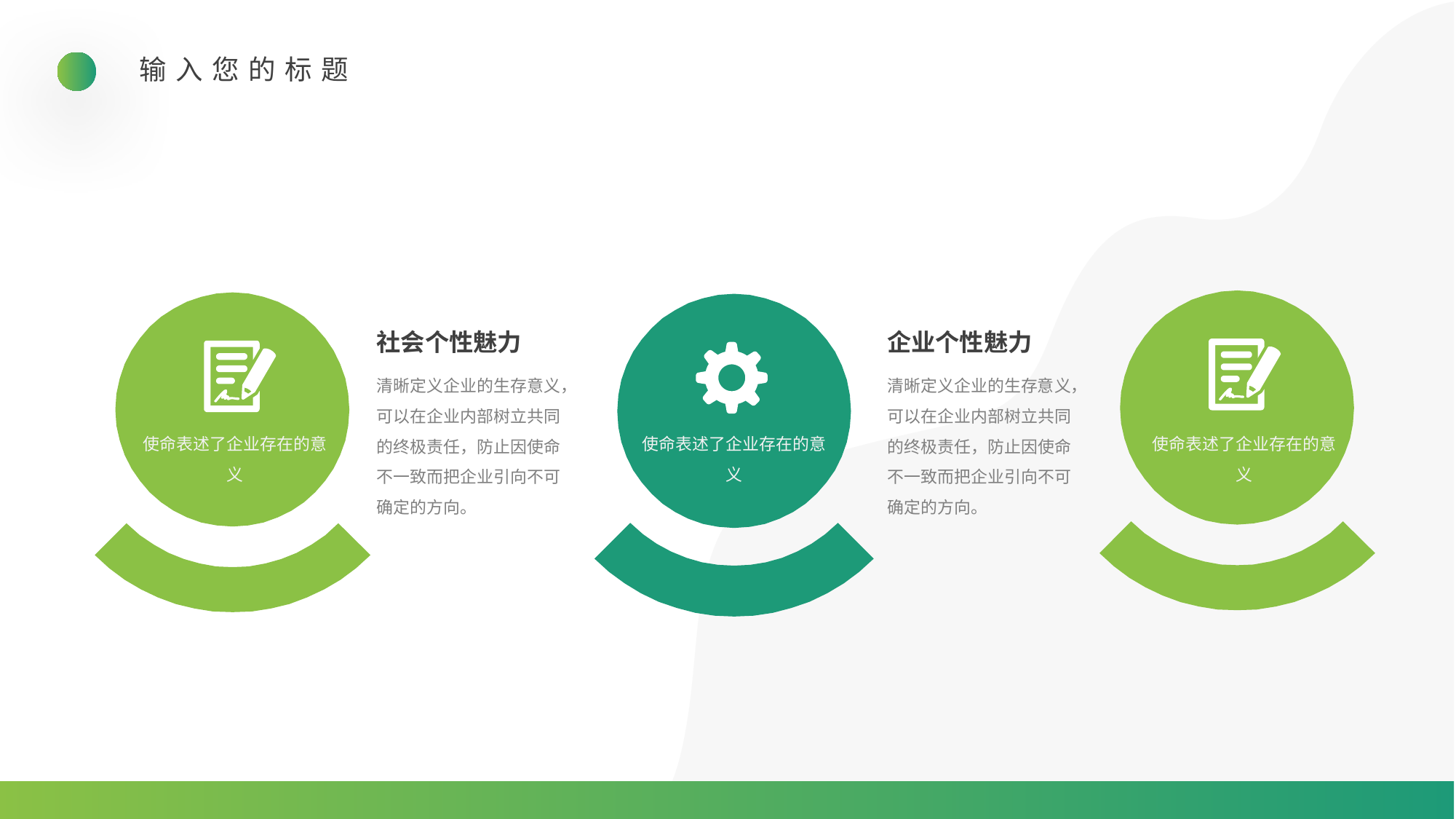

输入您的标题

社会个性魅力
企业个性魅力

清晰定义企业的生存意义，可以在企业内部树立共同的终极责任，防止因使命不一致而把企业引向不可确定的方向。
清晰定义企业的生存意义，可以在企业内部树立共同的终极责任，防止因使命不一致而把企业引向不可确定的方向。
使命表述了企业存在的意义
使命表述了企业存在的意义
使命表述了企业存在的意义